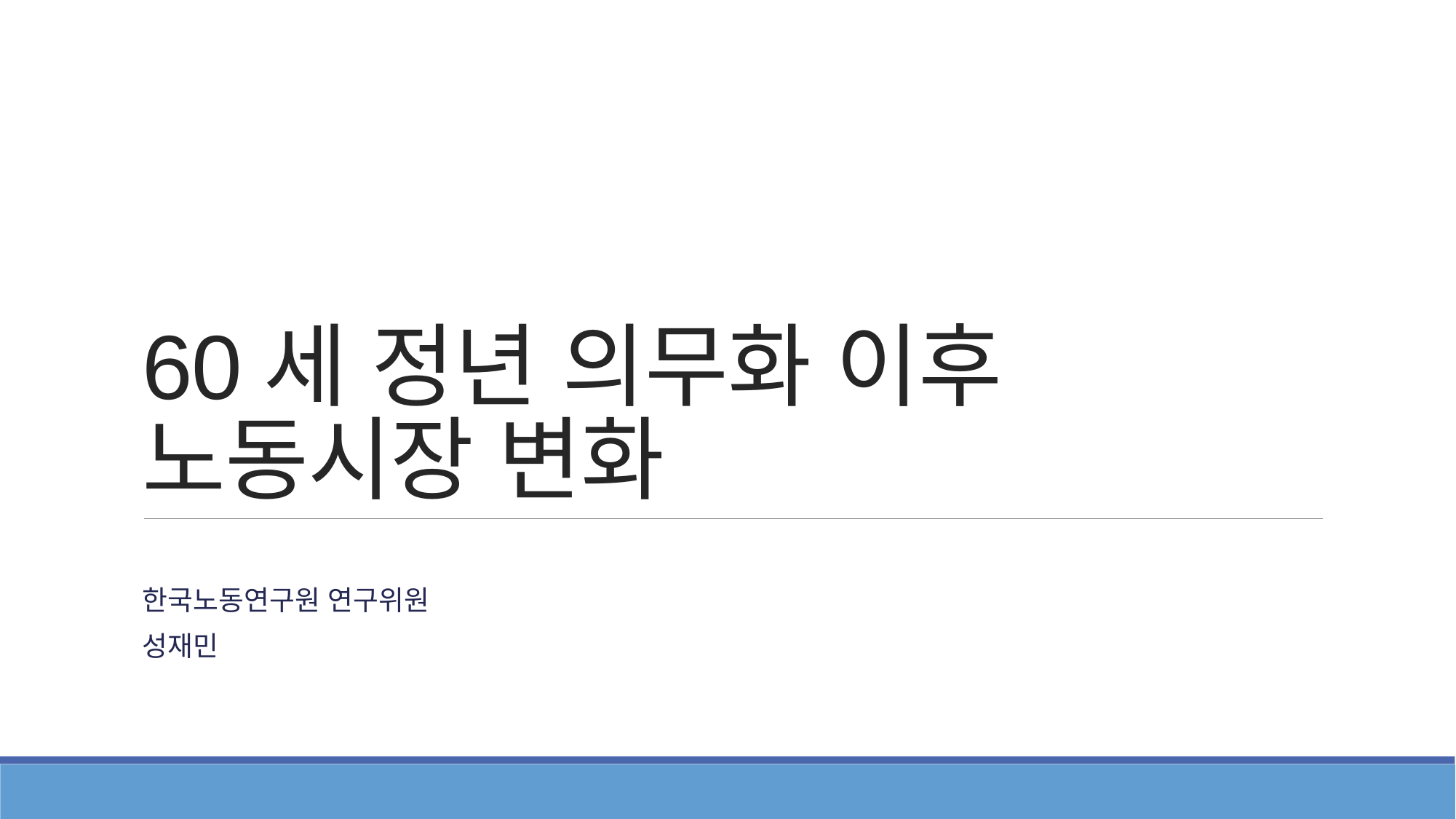

# 60세 정년 의무화 이후 노동시장 변화

한국노동연구원 연구위원
성재민